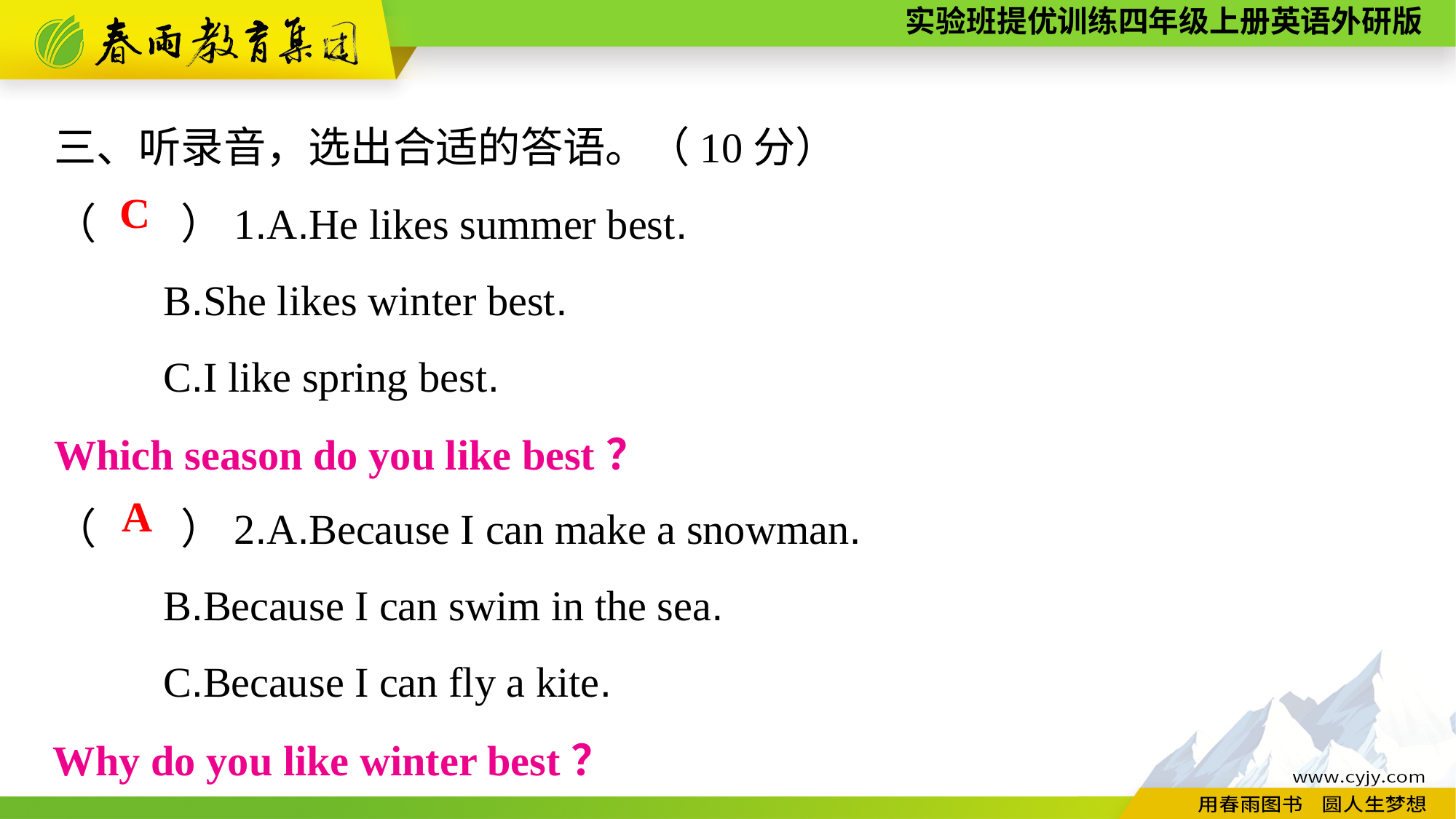

三、听录音，选出合适的答语。（10分）
（　　）1.A.He likes summer best.
	B.She likes winter best.
	C.I like spring best.

（　　）2.A.Because I can make a snowman.
	B.Because I can swim in the sea.
	C.Because I can fly a kite.
C
Which season do you like best？
A
Why do you like winter best？